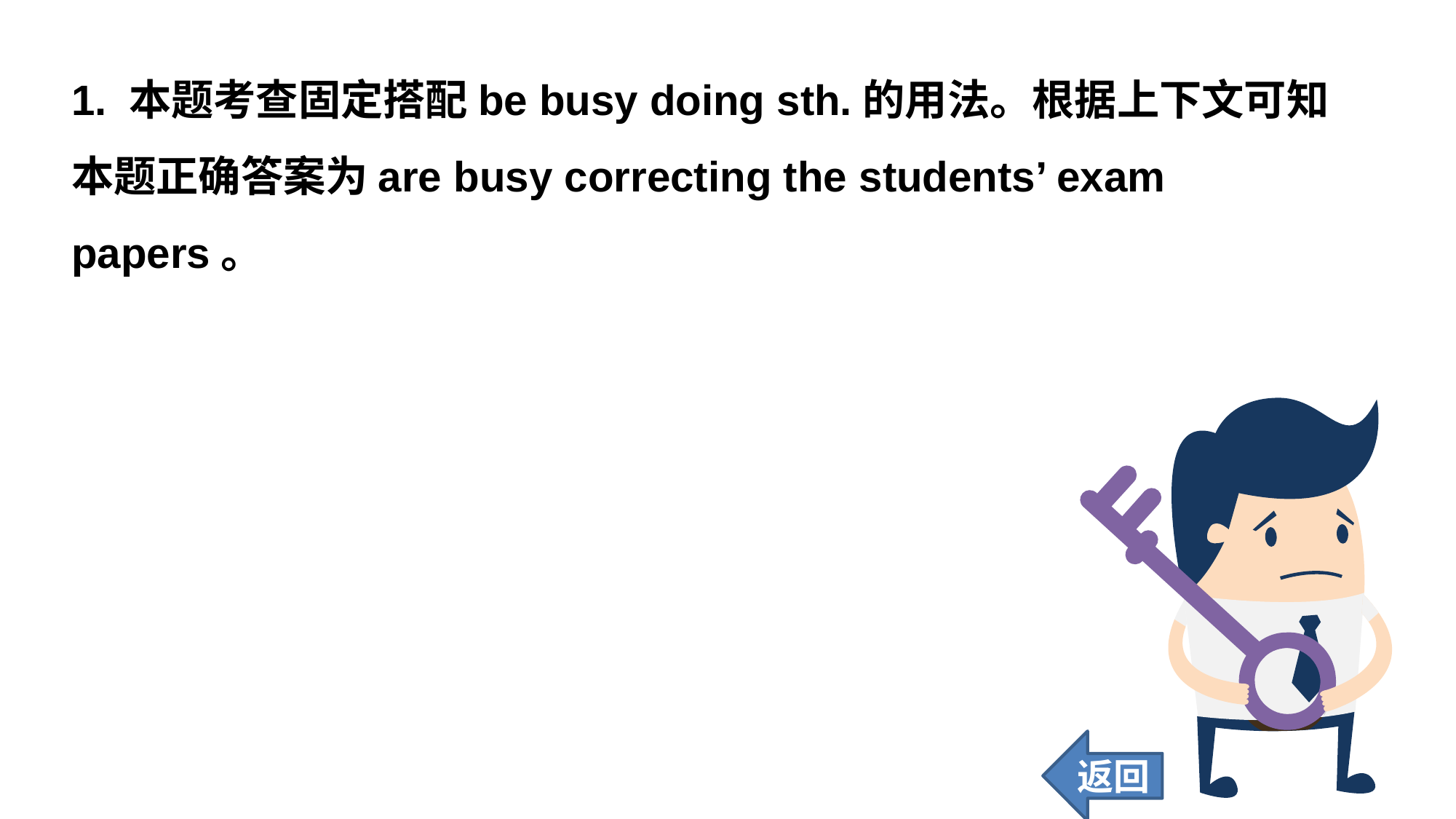

1. 本题考查固定搭配be busy doing sth.的用法。根据上下文可知本题正确答案为are busy correcting the students’ exam papers。

返回
103